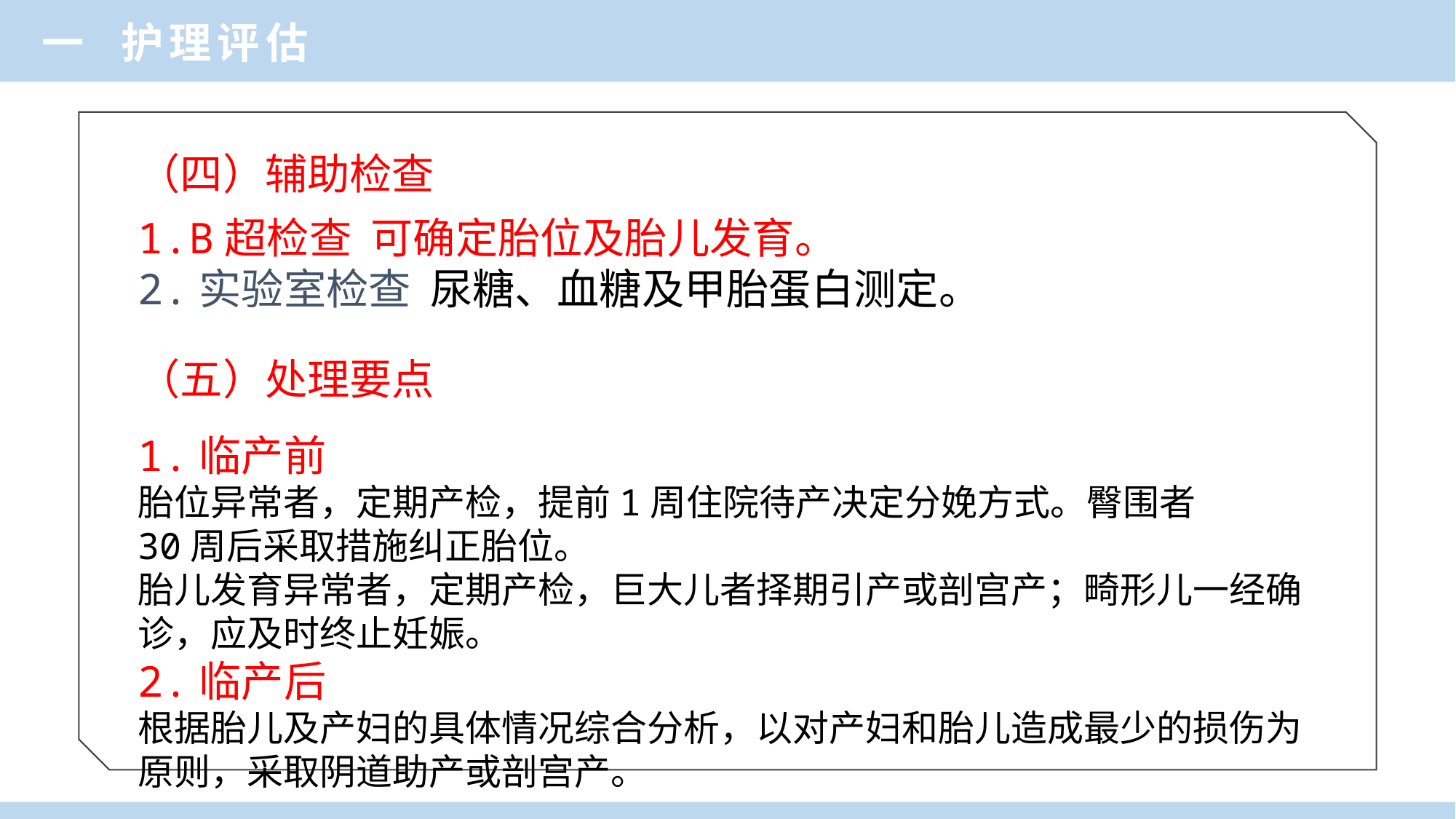

一  护理评估

（四）辅助检查
1.B超检查  可确定胎位及胎儿发育。
2.实验室检查  尿糖、血糖及甲胎蛋白测定。
（五）处理要点
1.临产前
胎位异常者，定期产检，提前1周住院待产决定分娩方式。臀围者
30周后采取措施纠正胎位。
胎儿发育异常者，定期产检，巨大儿者择期引产或剖宫产；畸形儿一经确诊，应及时终止妊娠。
2.临产后
根据胎儿及产妇的具体情况综合分析，以对产妇和胎儿造成最少的损伤为原则，采取阴道助产或剖宫产。